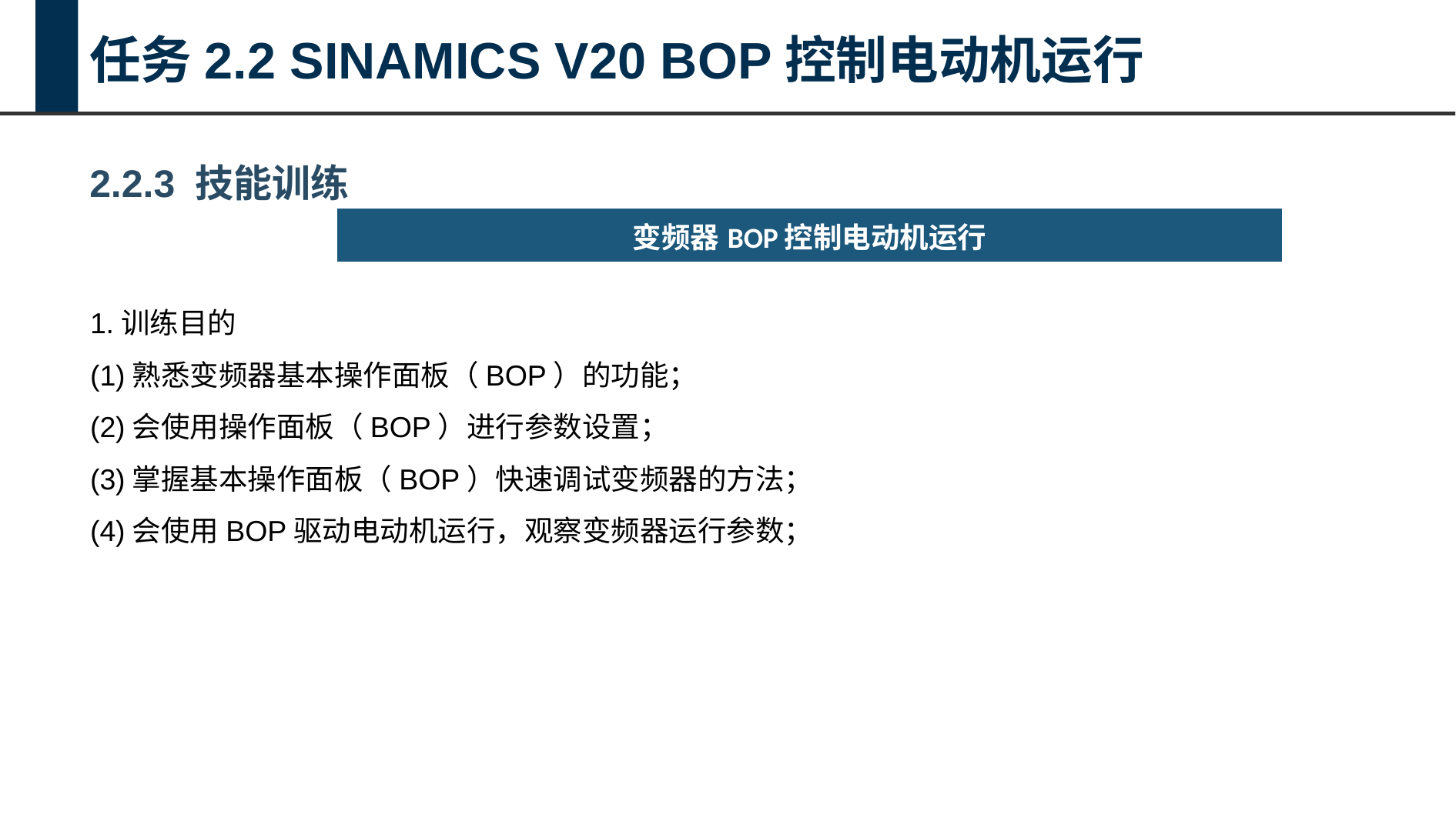

任务2.2 SINAMICS V20 BOP控制电动机运行
2.2.3 技能训练
| 变频器BOP控制电动机运行 |
| --- |
1.训练目的
(1)熟悉变频器基本操作面板（BOP）的功能；
(2)会使用操作面板（BOP）进行参数设置；
(3)掌握基本操作面板（BOP）快速调试变频器的方法；
(4)会使用BOP驱动电动机运行，观察变频器运行参数；